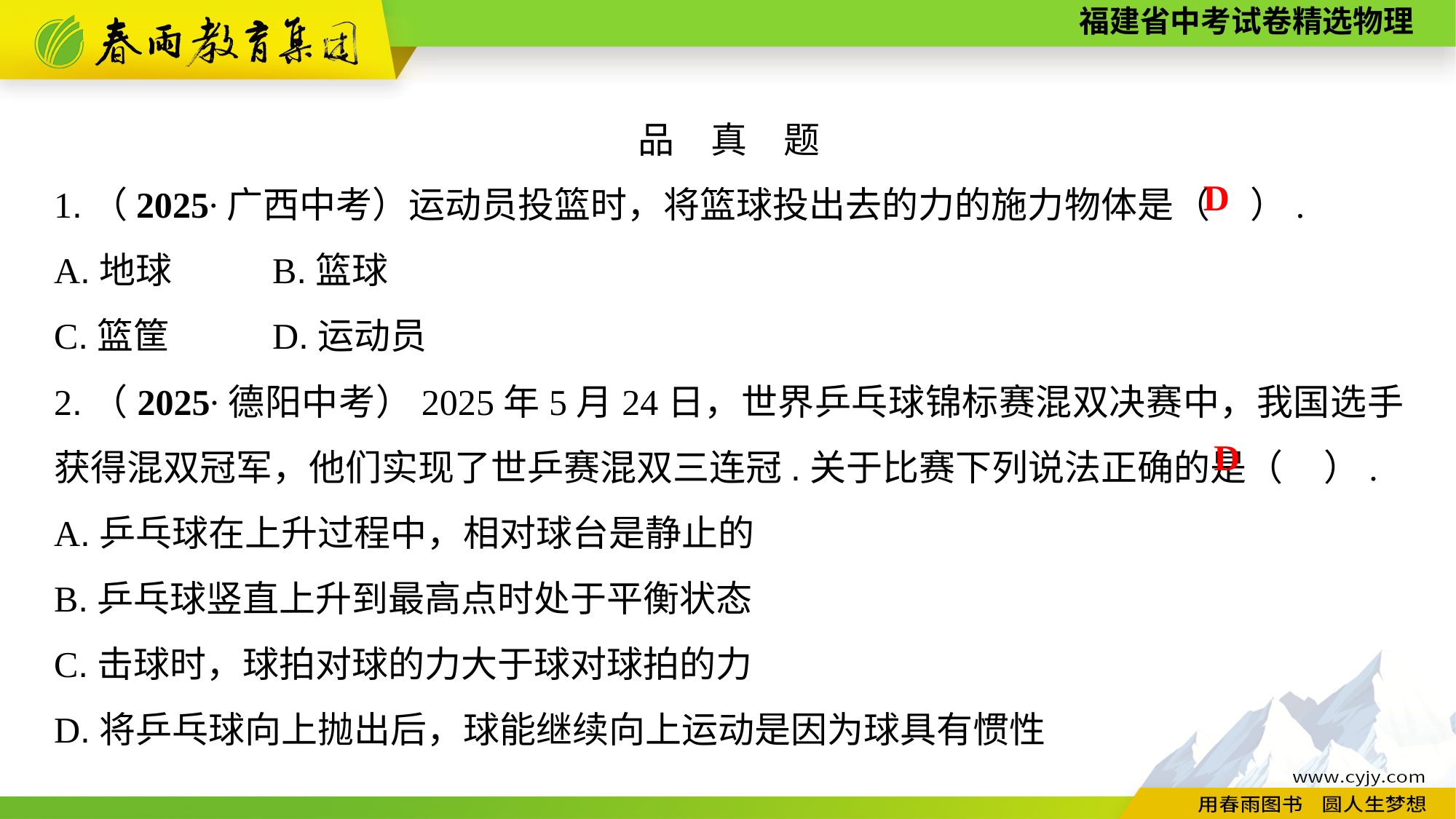

品　真　题
1.（2025∙广西中考）运动员投篮时，将篮球投出去的力的施力物体是（     ）.
A.地球	B.篮球
C.篮筐	D.运动员
2.（2025∙德阳中考）2025年5月24日，世界乒乓球锦标赛混双决赛中，我国选手获得混双冠军，他们实现了世乒赛混双三连冠.关于比赛下列说法正确的是（     ）.
A.乒乓球在上升过程中，相对球台是静止的
B.乒乓球竖直上升到最高点时处于平衡状态
C.击球时，球拍对球的力大于球对球拍的力
D.将乒乓球向上抛出后，球能继续向上运动是因为球具有惯性
D
D